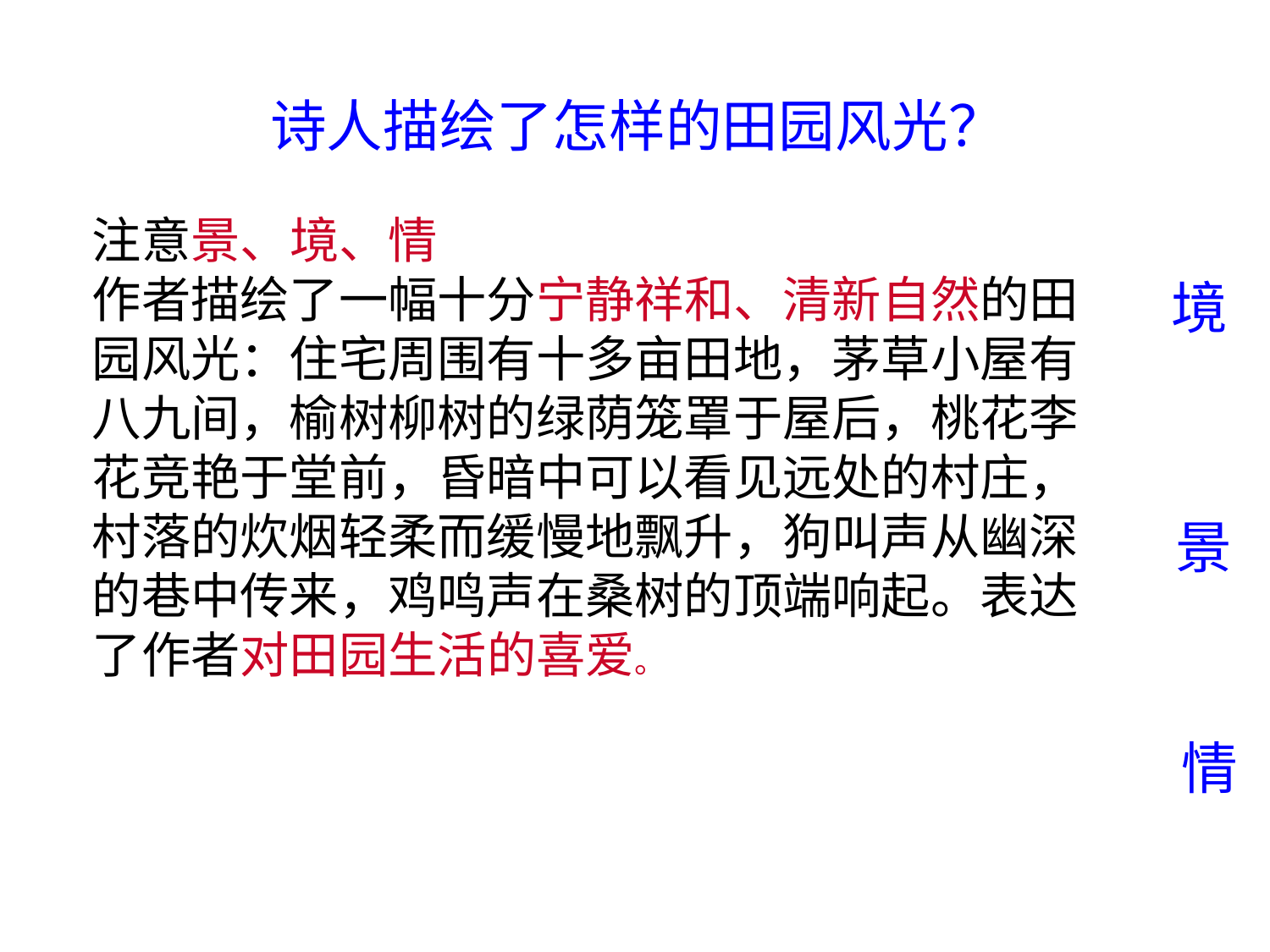

诗人描绘了怎样的田园风光？
注意景、境、情
作者描绘了一幅十分宁静祥和、清新自然的田园风光：住宅周围有十多亩田地，茅草小屋有八九间，榆树柳树的绿荫笼罩于屋后，桃花李花竞艳于堂前，昏暗中可以看见远处的村庄，村落的炊烟轻柔而缓慢地飘升，狗叫声从幽深的巷中传来，鸡鸣声在桑树的顶端响起。表达了作者对田园生活的喜爱。
境
景
情